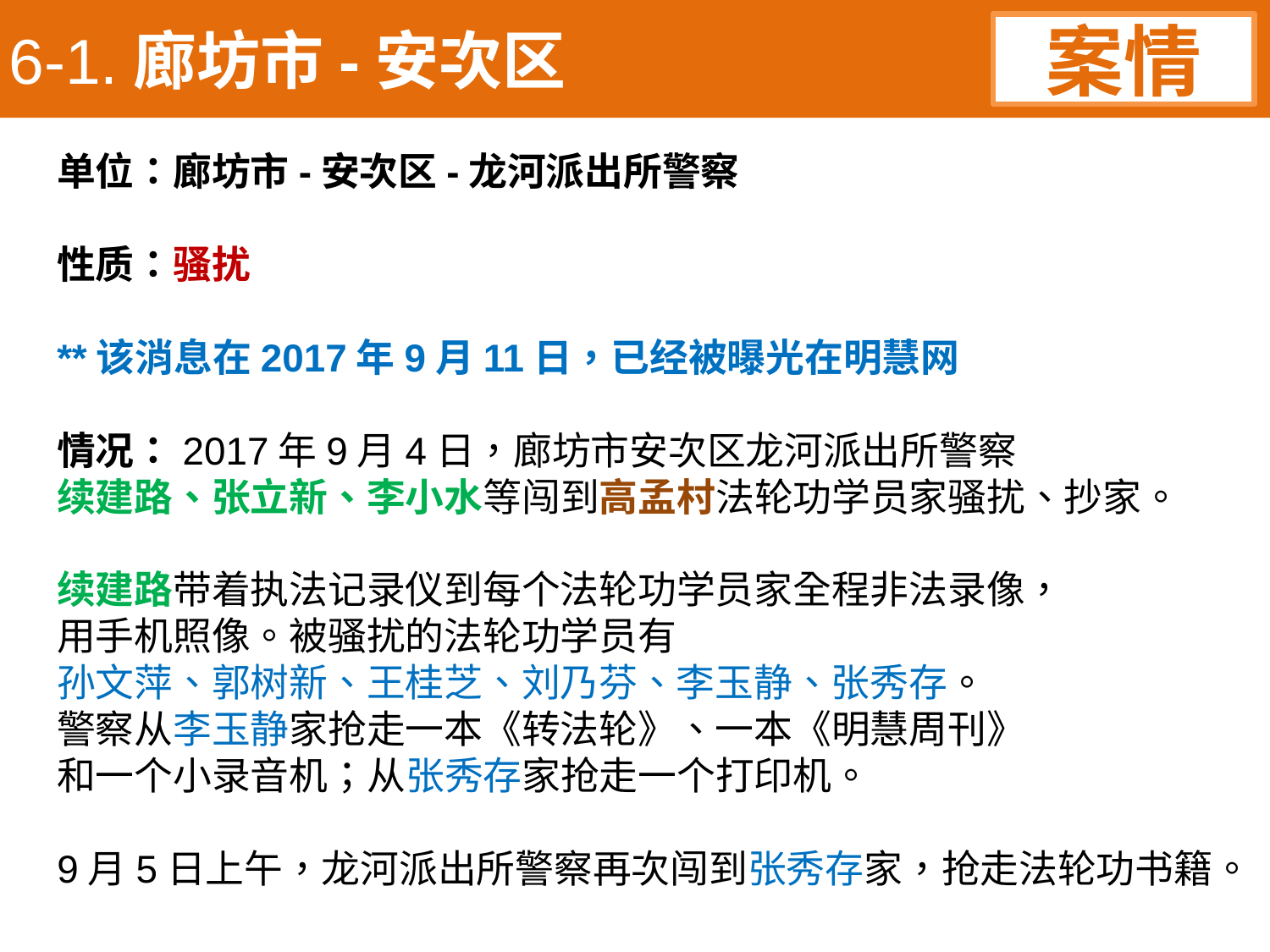

6-1.廊坊市-安次区
案情

单位：廊坊市-安次区-龙河派出所警察

性质：骚扰

**该消息在2017年9月11日，已经被曝光在明慧网

情况：2017年9月4日，廊坊市安次区龙河派出所警察
续建路、张立新、李小水等闯到高孟村法轮功学员家骚扰、抄家。

续建路带着执法记录仪到每个法轮功学员家全程非法录像，
用手机照像。被骚扰的法轮功学员有
孙文萍、郭树新、王桂芝、刘乃芬、李玉静、张秀存。
警察从李玉静家抢走一本《转法轮》、一本《明慧周刊》
和一个小录音机；从张秀存家抢走一个打印机。

9月5日上午，龙河派出所警察再次闯到张秀存家，抢走法轮功书籍。